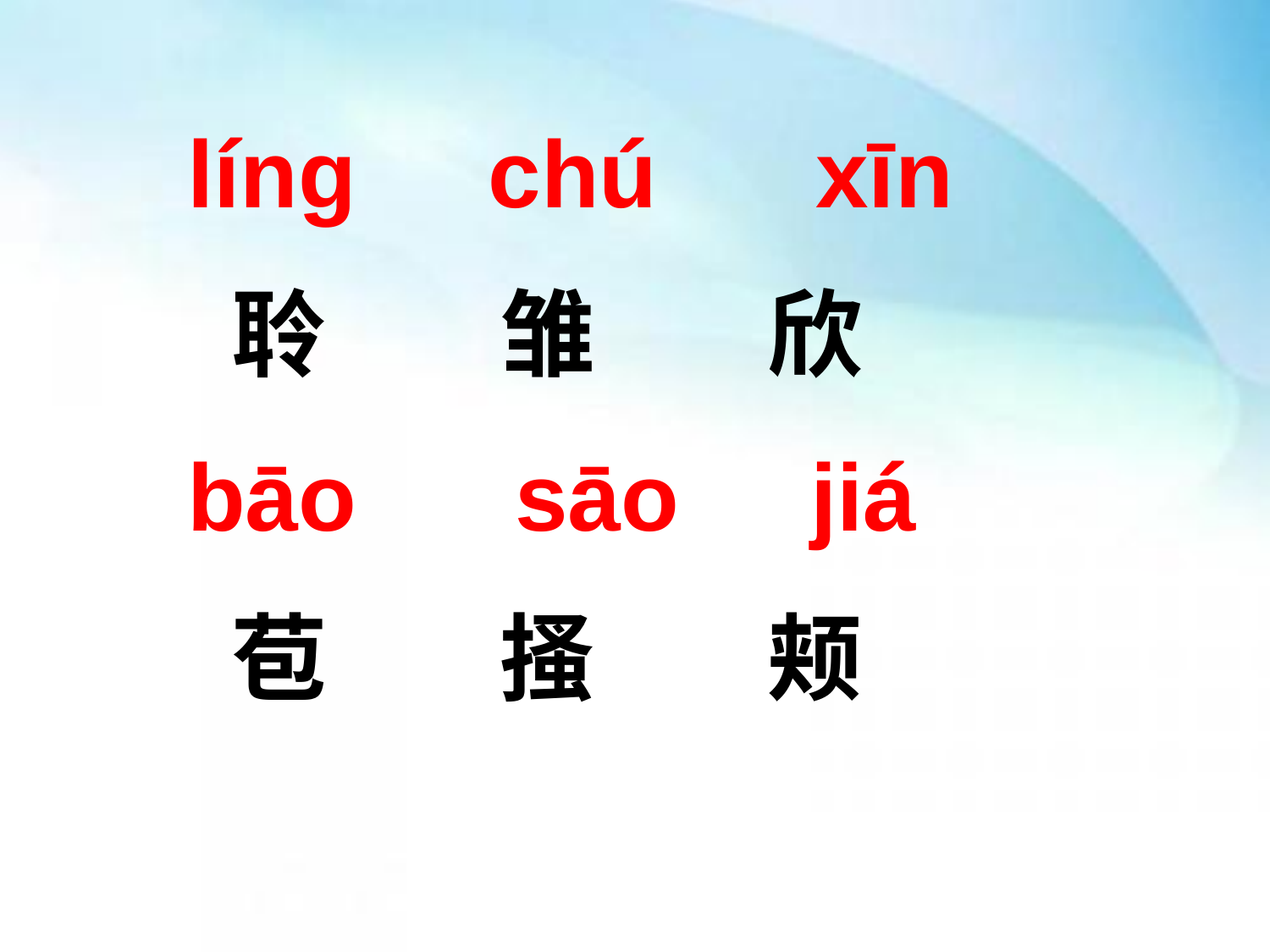

líng     chú      xīn
 聆        雏        欣
bāo      sāo     jiá
 苞        搔        颊